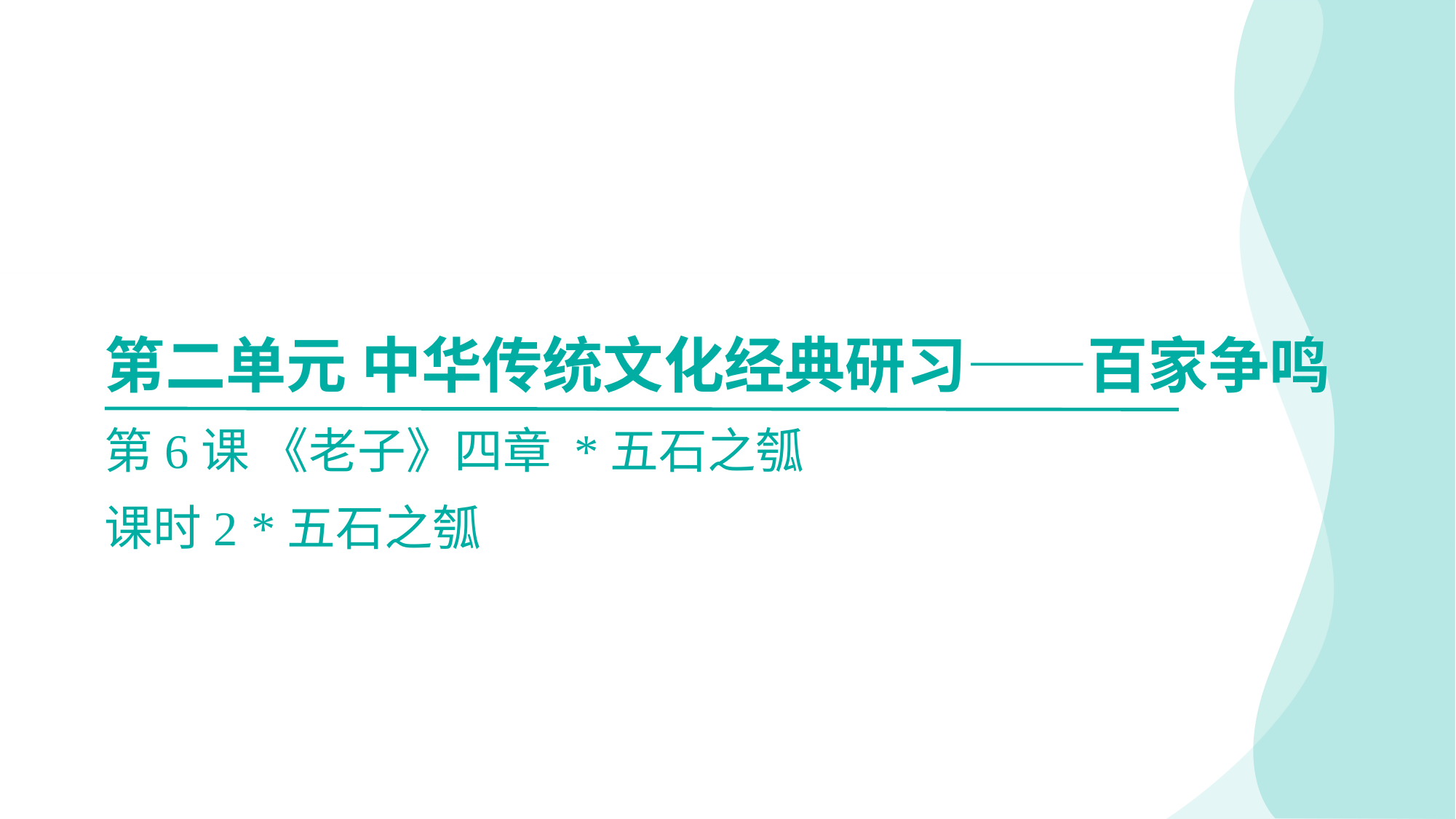

第二单元 中华传统文化经典研习——百家争鸣

第6课 《老子》四章 *五石之瓠
课时2 *五石之瓠